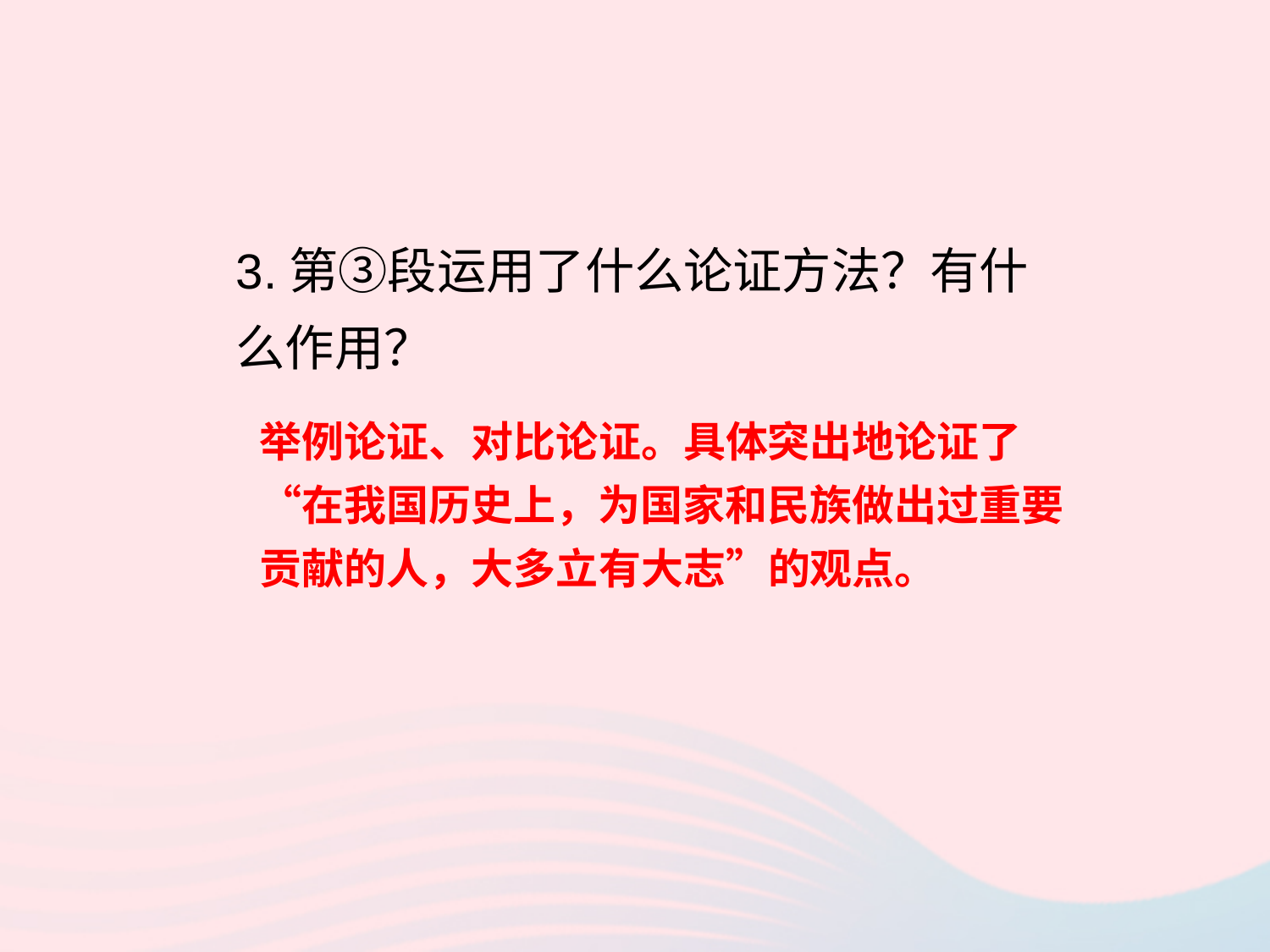

3.第③段运用了什么论证方法？有什么作用？
举例论证、对比论证。具体突出地论证了“在我国历史上，为国家和民族做出过重要贡献的人，大多立有大志”的观点。